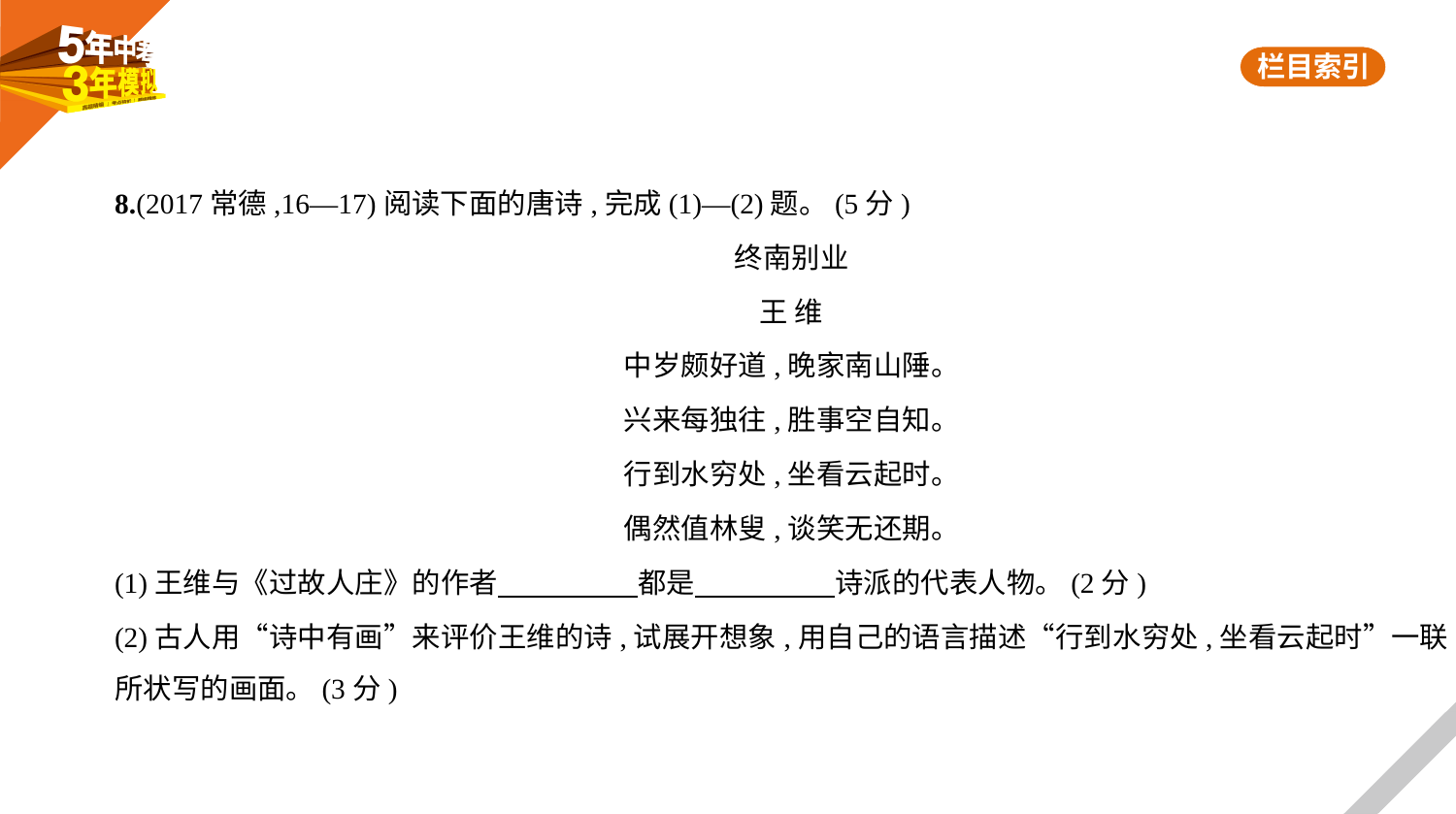

8.(2017常德,16—17)阅读下面的唐诗,完成(1)—(2)题。(5分)
终南别业
王 维
中岁颇好道,晚家南山陲。
兴来每独往,胜事空自知。
行到水穷处,坐看云起时。
偶然值林叟,谈笑无还期。
(1)王维与《过故人庄》的作者　　　　    都是　　　　    诗派的代表人物。(2分)
(2)古人用“诗中有画”来评价王维的诗,试展开想象,用自己的语言描述“行到水穷处,坐看云起时”一联
所状写的画面。(3分)